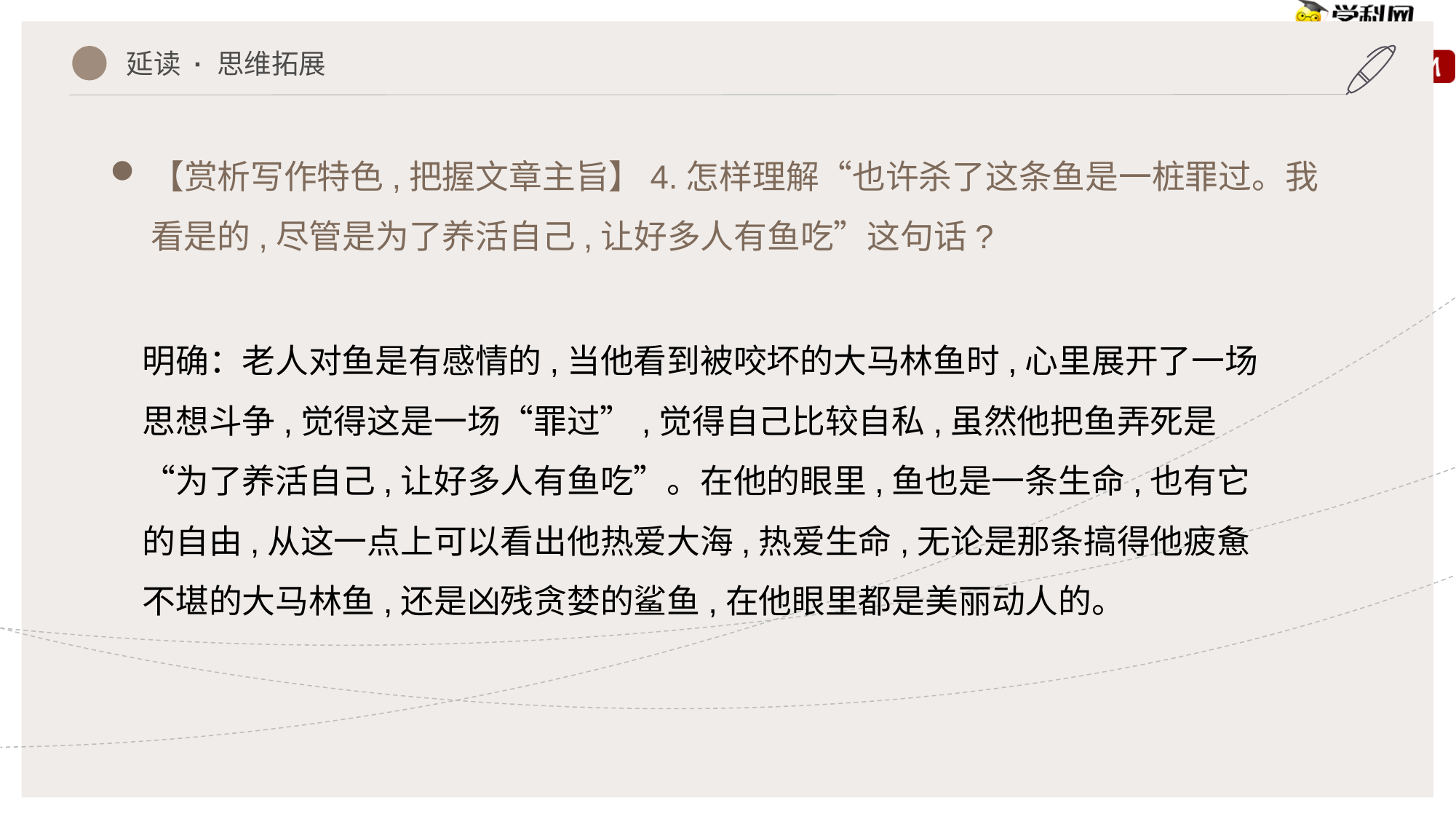

延读 · 思维拓展

【赏析写作特色,把握文章主旨】4.怎样理解“也许杀了这条鱼是一桩罪过。我看是的,尽管是为了养活自己,让好多人有鱼吃”这句话?

明确：老人对鱼是有感情的,当他看到被咬坏的大马林鱼时,心里展开了一场思想斗争,觉得这是一场“罪过”,觉得自己比较自私,虽然他把鱼弄死是“为了养活自己,让好多人有鱼吃”。在他的眼里,鱼也是一条生命,也有它的自由,从这一点上可以看出他热爱大海,热爱生命,无论是那条搞得他疲惫不堪的大马林鱼,还是凶残贪婪的鲨鱼,在他眼里都是美丽动人的。